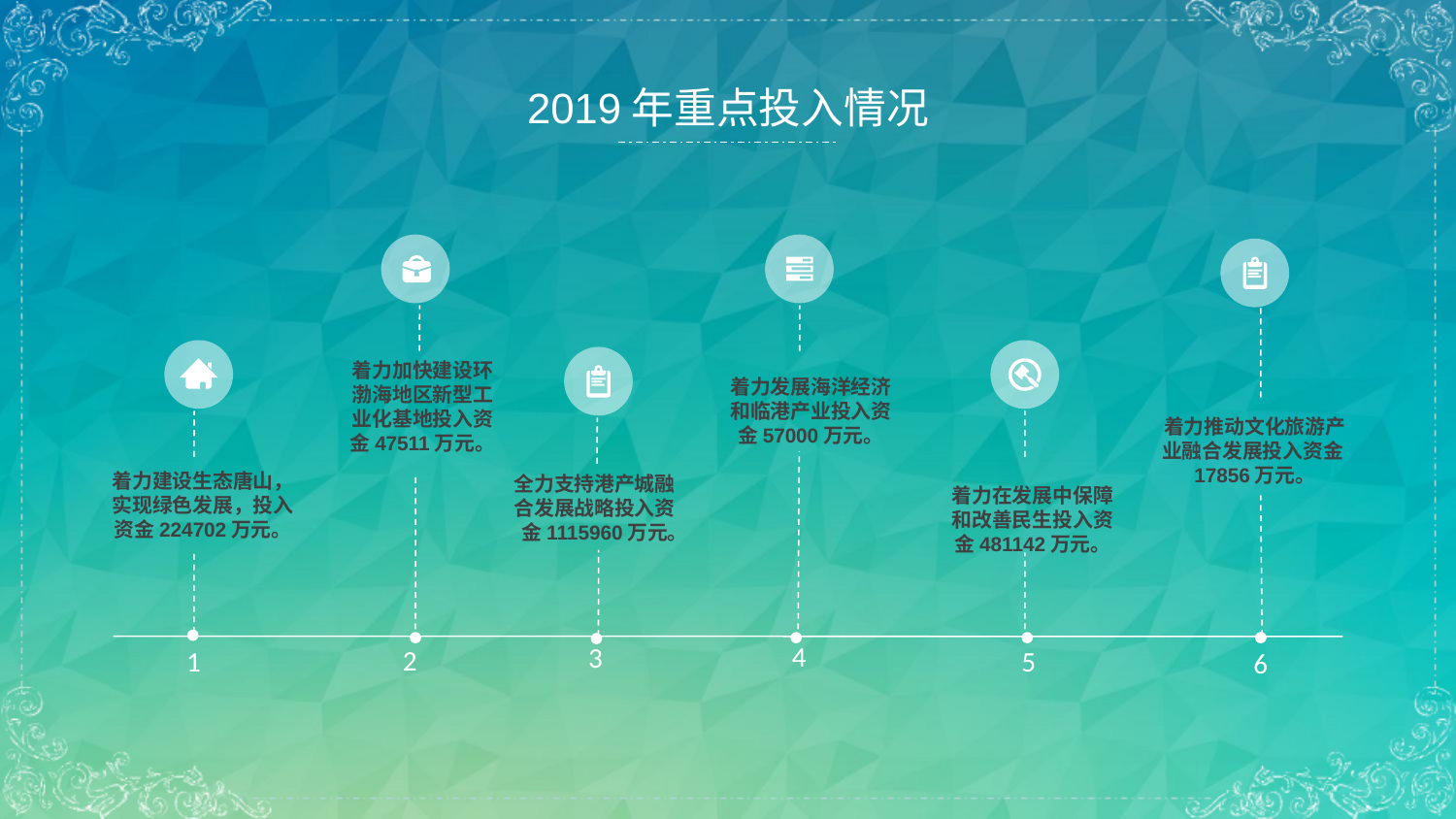

2019年重点投入情况

着力加快建设环渤海地区新型工业化基地投入资金47511万元。

着力发展海洋经济和临港产业投入资金57000万元。
着力推动文化旅游产业融合发展投入资金17856万元。

着力建设生态唐山，实现绿色发展，投入资金224702万元。
全力支持港产城融合发展战略投入资金1115960万元。

着力在发展中保障和改善民生投入资金481142万元。

4

3

2

1
5
6